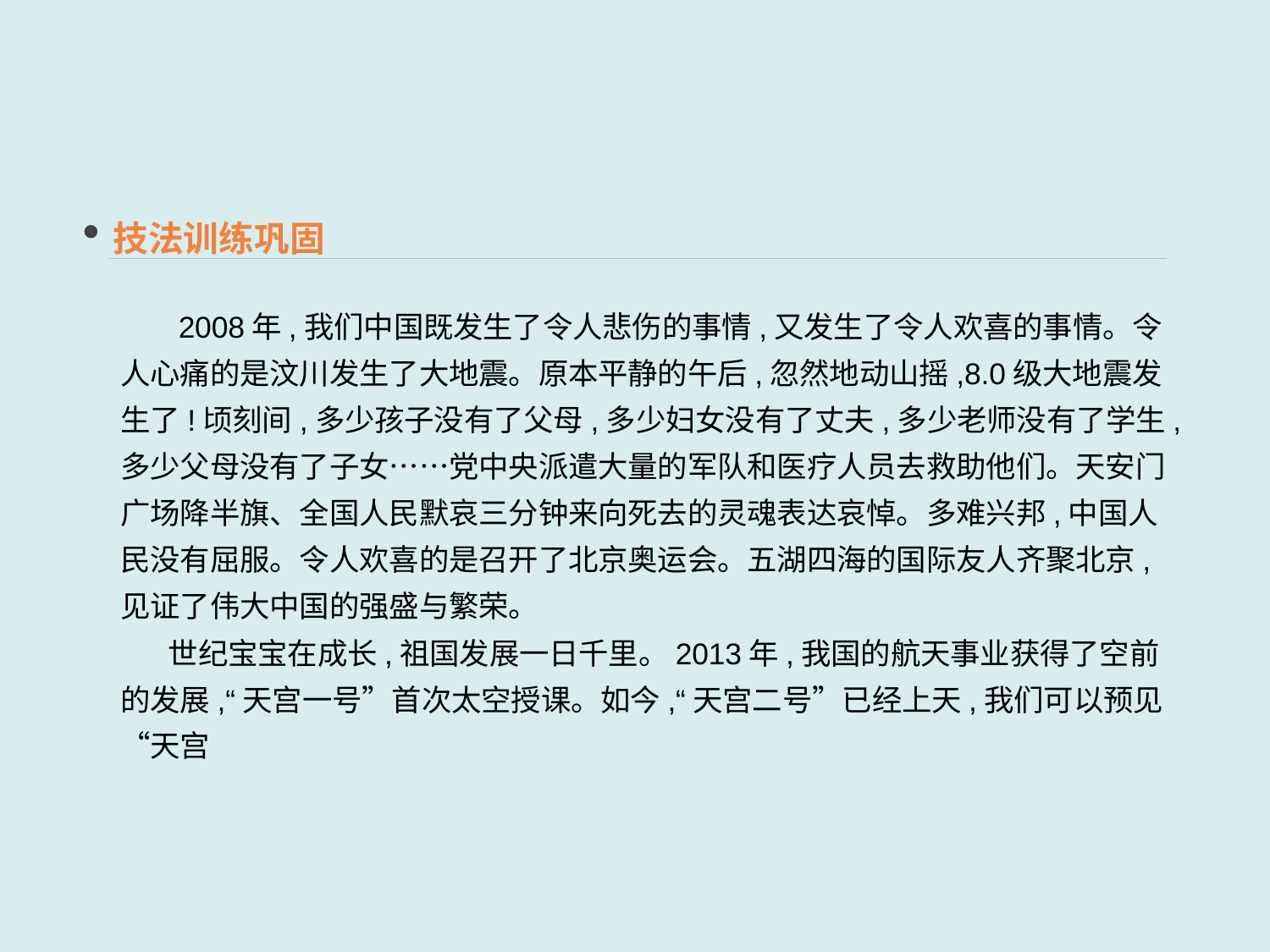

技法训练巩固

       2008年,我们中国既发生了令人悲伤的事情,又发生了令人欢喜的事情。令人心痛的是汶川发生了大地震。原本平静的午后,忽然地动山摇,8.0级大地震发生了!顷刻间,多少孩子没有了父母,多少妇女没有了丈夫,多少老师没有了学生,多少父母没有了子女……党中央派遣大量的军队和医疗人员去救助他们。天安门广场降半旗、全国人民默哀三分钟来向死去的灵魂表达哀悼。多难兴邦,中国人民没有屈服。令人欢喜的是召开了北京奥运会。五湖四海的国际友人齐聚北京,见证了伟大中国的强盛与繁荣。
      世纪宝宝在成长,祖国发展一日千里。2013年,我国的航天事业获得了空前的发展,“天宫一号”首次太空授课。如今,“天宫二号”已经上天,我们可以预见“天宫